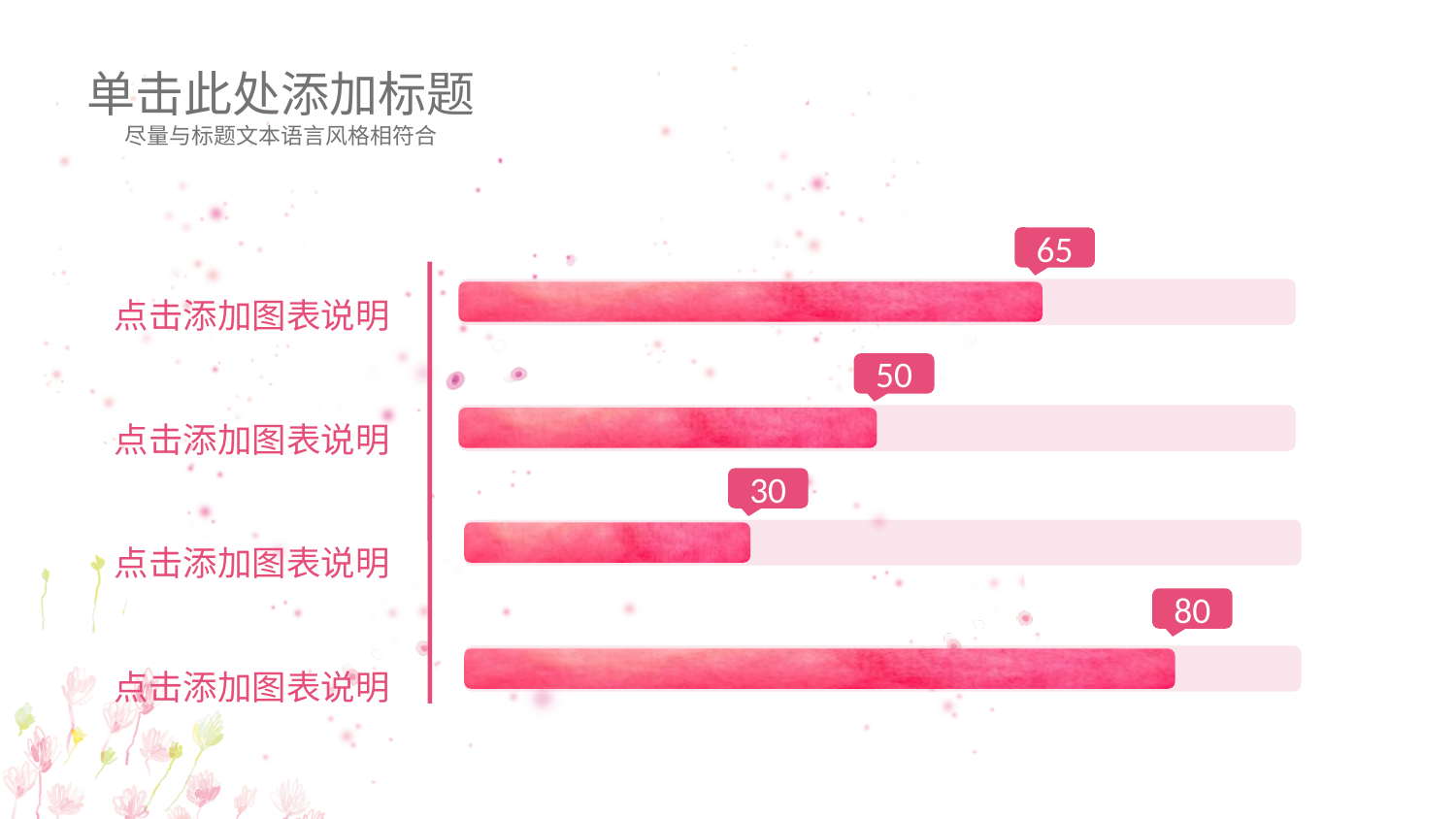

单击此处添加标题
尽量与标题文本语言风格相符合
点击添加图表说明
点击添加图表说明
点击添加图表说明
点击添加图表说明
65

50

30

80